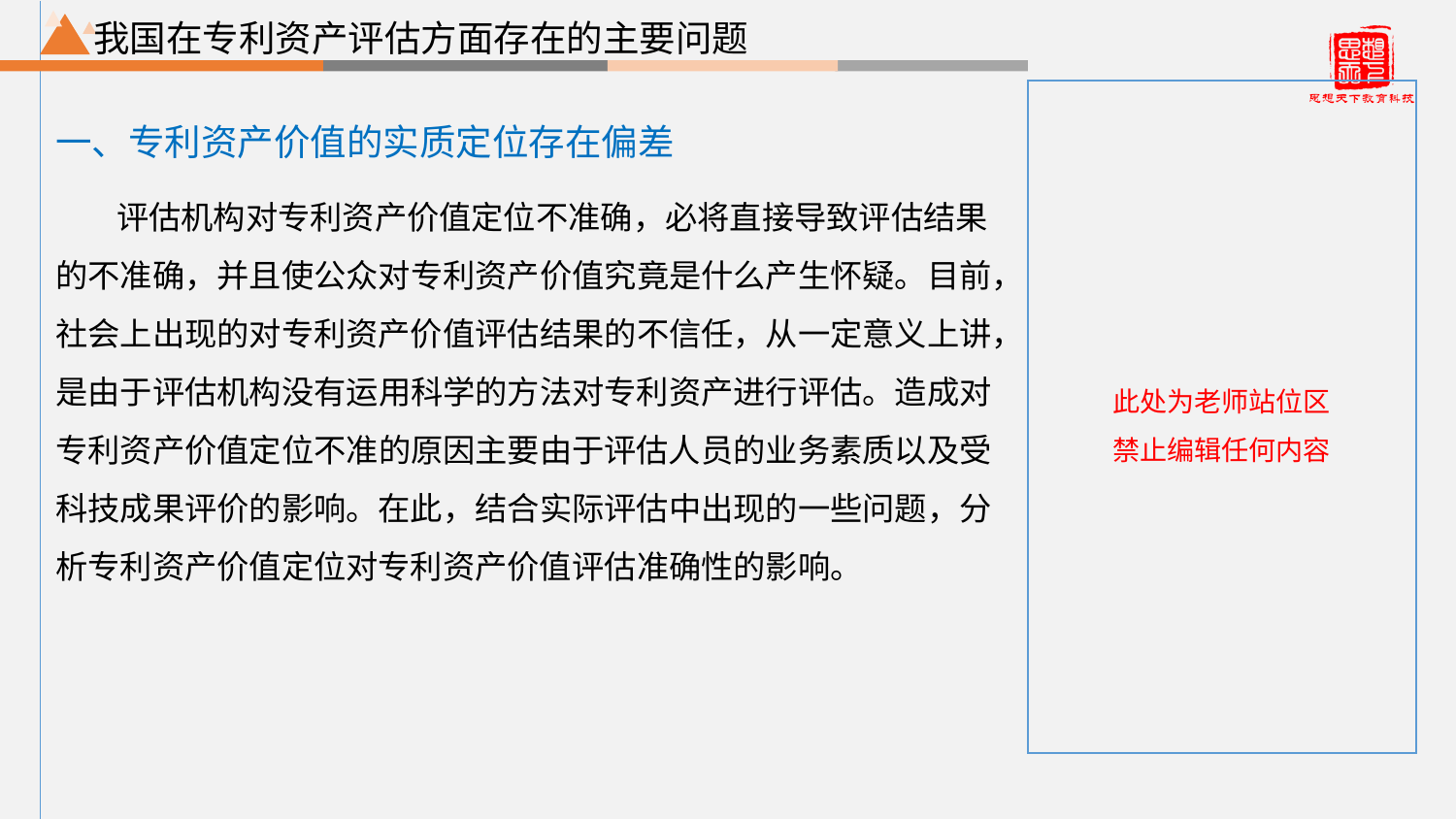

根据实际情况添加不同层级标题
# 我国在专利资产评估方面存在的主要问题
一、专利资产价值的实质定位存在偏差
评估机构对专利资产价值定位不准确，必将直接导致评估结果的不准确，并且使公众对专利资产价值究竟是什么产生怀疑。目前，社会上出现的对专利资产价值评估结果的不信任，从一定意义上讲，是由于评估机构没有运用科学的方法对专利资产进行评估。造成对专利资产价值定位不准的原因主要由于评估人员的业务素质以及受科技成果评价的影响。在此，结合实际评估中出现的一些问题，分析专利资产价值定位对专利资产价值评估准确性的影响。
126